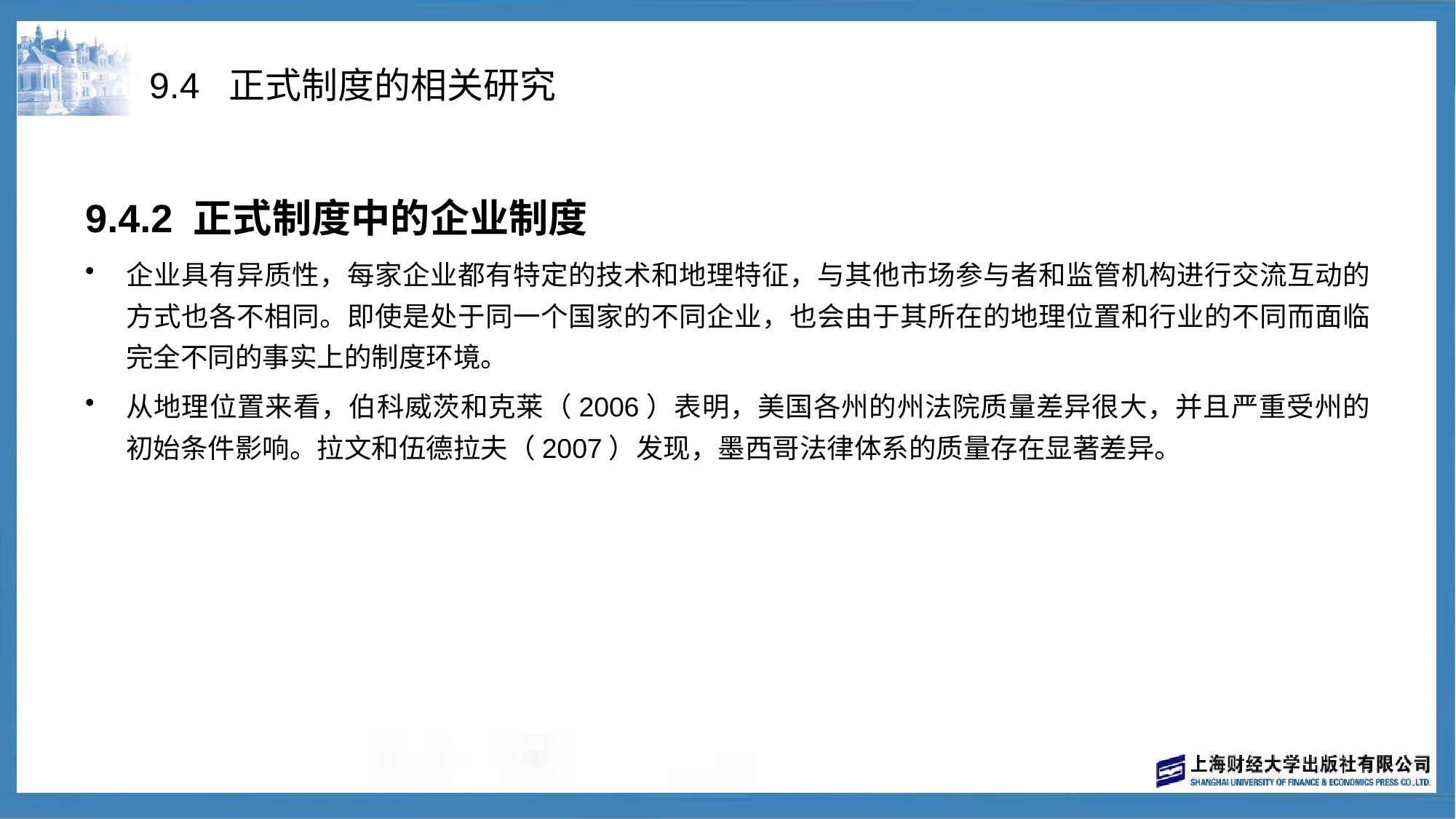

# 9.4  正式制度的相关研究
9.4.2 正式制度中的企业制度
企业具有异质性，每家企业都有特定的技术和地理特征，与其他市场参与者和监管机构进行交流互动的方式也各不相同。即使是处于同一个国家的不同企业，也会由于其所在的地理位置和行业的不同而面临完全不同的事实上的制度环境。
从地理位置来看，伯科威茨和克莱（2006）表明，美国各州的州法院质量差异很大，并且严重受州的初始条件影响。拉文和伍德拉夫（2007）发现，墨西哥法律体系的质量存在显著差异。